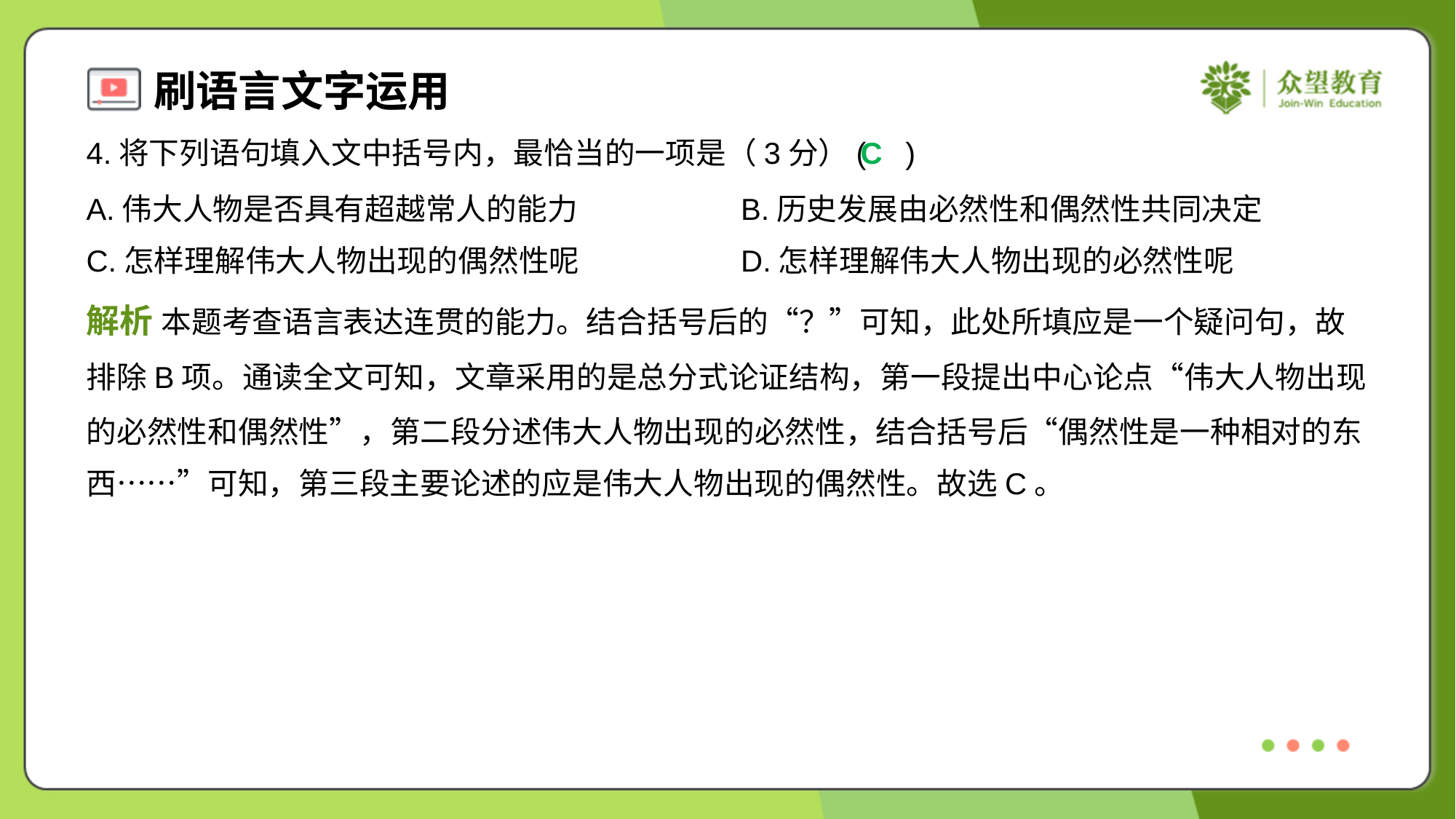

4.将下列语句填入文中括号内，最恰当的一项是（3分）(     )
C
A.伟大人物是否具有超越常人的能力	B.历史发展由必然性和偶然性共同决定
C.怎样理解伟大人物出现的偶然性呢	D.怎样理解伟大人物出现的必然性呢
解析 本题考查语言表达连贯的能力。结合括号后的“？”可知，此处所填应是一个疑问句，故
排除B项。通读全文可知，文章采用的是总分式论证结构，第一段提出中心论点“伟大人物出现
的必然性和偶然性”，第二段分述伟大人物出现的必然性，结合括号后“偶然性是一种相对的东
西……”可知，第三段主要论述的应是伟大人物出现的偶然性。故选C。